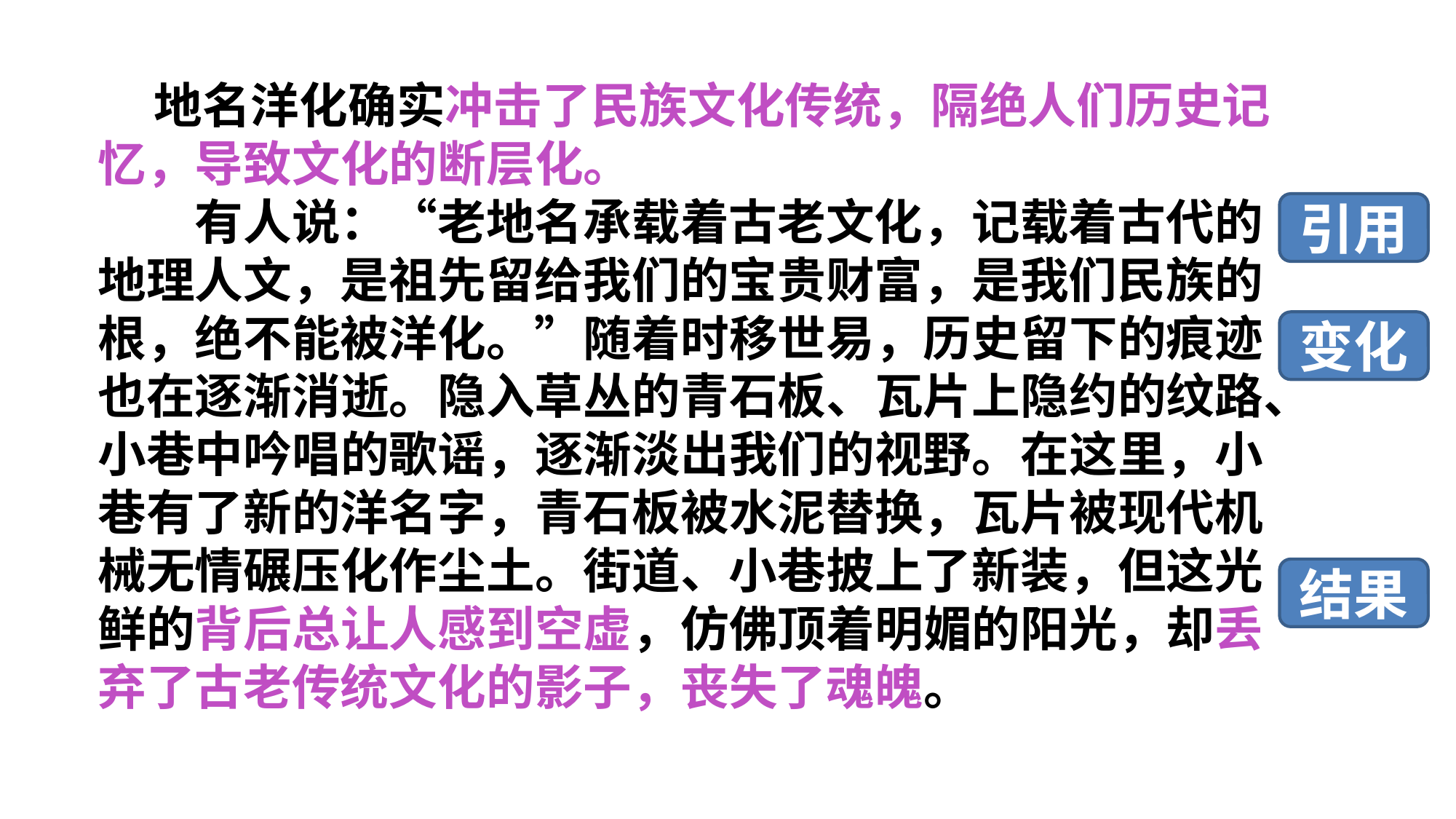

地名洋化确实冲击了民族文化传统，隔绝人们历史记忆，导致文化的断层化。
　　有人说：“老地名承载着古老文化，记载着古代的地理人文，是祖先留给我们的宝贵财富，是我们民族的根，绝不能被洋化。”随着时移世易，历史留下的痕迹也在逐渐消逝。隐入草丛的青石板、瓦片上隐约的纹路、小巷中吟唱的歌谣，逐渐淡出我们的视野。在这里，小巷有了新的洋名字，青石板被水泥替换，瓦片被现代机械无情碾压化作尘土。街道、小巷披上了新装，但这光鲜的背后总让人感到空虚，仿佛顶着明媚的阳光，却丢弃了古老传统文化的影子，丧失了魂魄。
引用
变化
结果